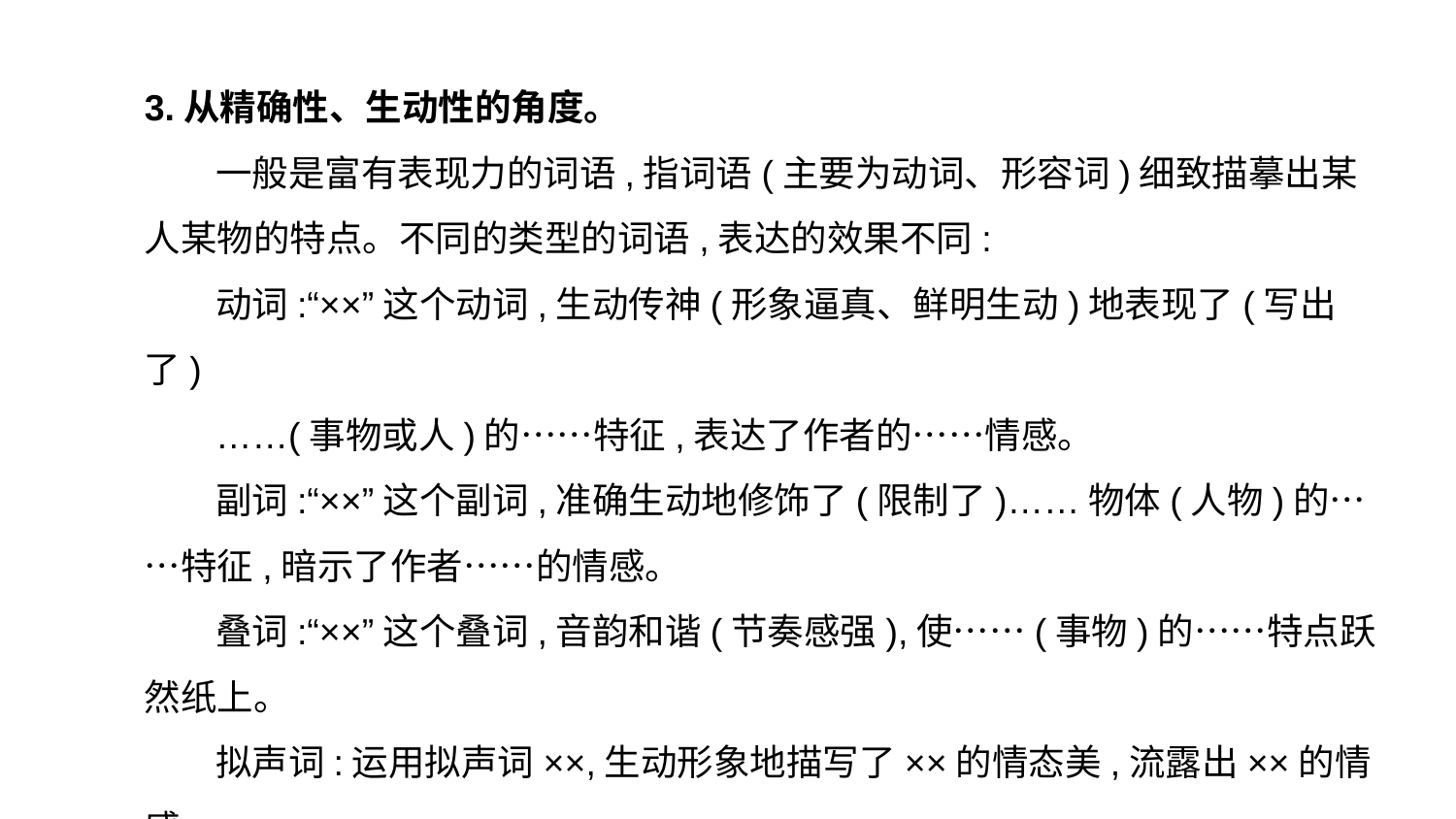

3.从精确性、生动性的角度。
一般是富有表现力的词语,指词语(主要为动词、形容词)细致描摹出某人某物的特点。不同的类型的词语,表达的效果不同:
动词:“××”这个动词,生动传神(形象逼真、鲜明生动)地表现了(写出了)
……(事物或人)的……特征,表达了作者的……情感。
副词:“××”这个副词,准确生动地修饰了(限制了)……物体(人物)的……特征,暗示了作者……的情感。
叠词:“××”这个叠词,音韵和谐(节奏感强),使……(事物)的……特点跃然纸上。
拟声词:运用拟声词××,生动形象地描写了××的情态美,流露出××的情感。